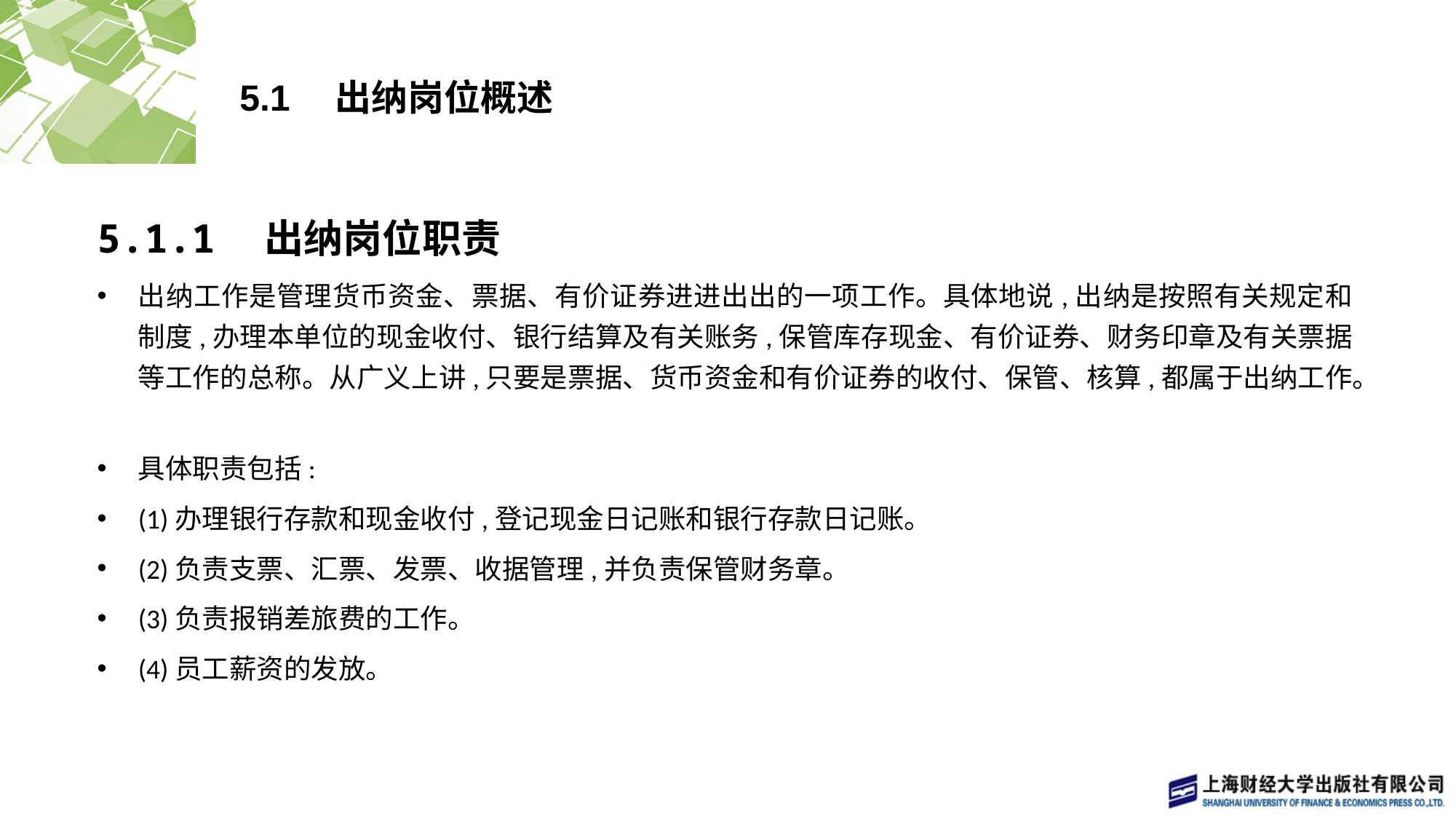

# 5.1　出纳岗位概述
5.1.1　出纳岗位职责
出纳工作是管理货币资金、票据、有价证券进进出出的一项工作。具体地说,出纳是按照有关规定和制度,办理本单位的现金收付、银行结算及有关账务,保管库存现金、有价证券、财务印章及有关票据等工作的总称。从广义上讲,只要是票据、货币资金和有价证券的收付、保管、核算,都属于出纳工作。
具体职责包括:
(1)办理银行存款和现金收付,登记现金日记账和银行存款日记账。
(2)负责支票、汇票、发票、收据管理,并负责保管财务章。
(3)负责报销差旅费的工作。
(4)员工薪资的发放。